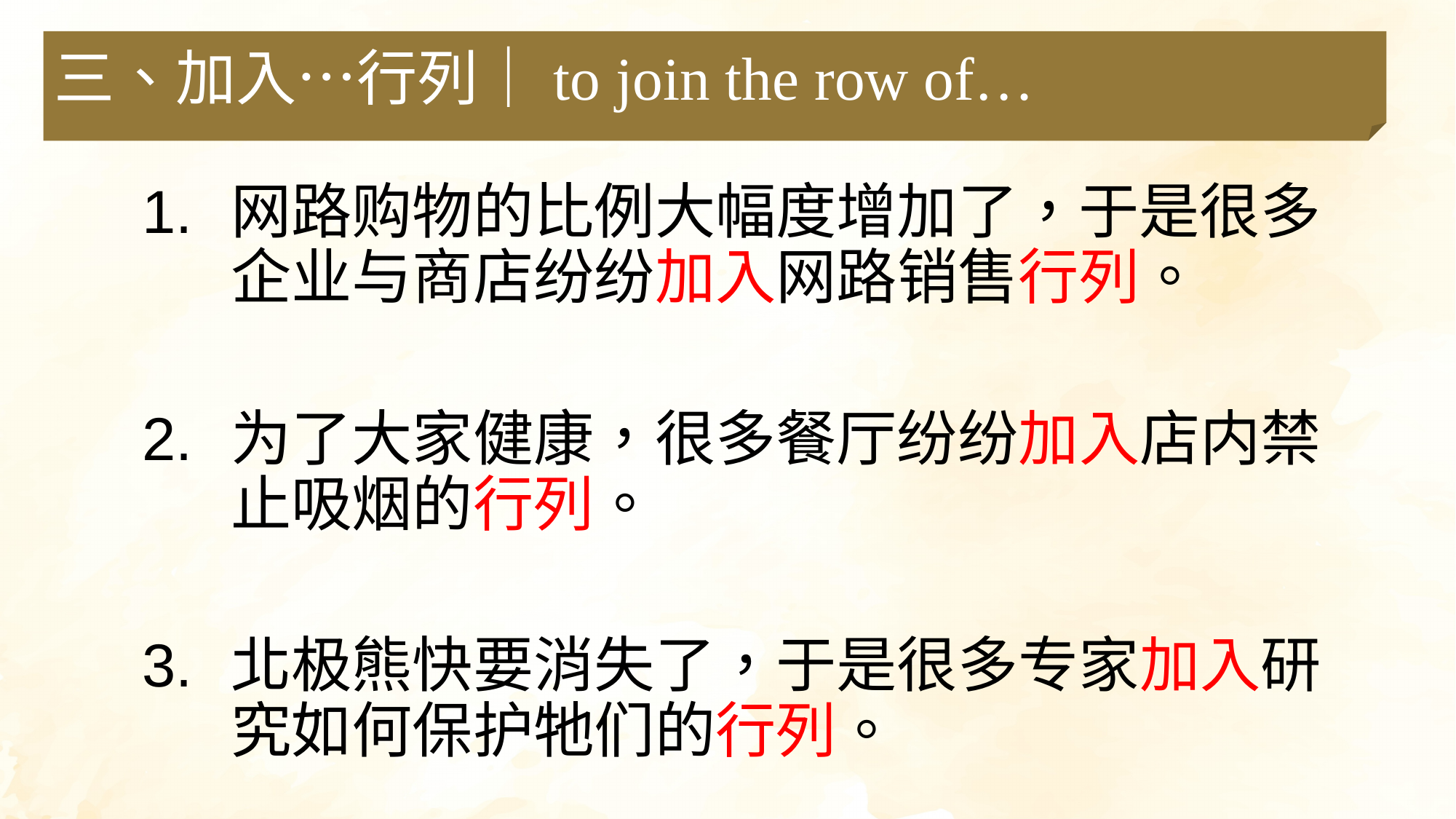

三、加入…行列｜to join the row of…
网路购物的比例大幅度增加了，于是很多企业与商店纷纷加入网路销售行列。

为了大家健康，很多餐厅纷纷加入店内禁止吸烟的行列。

北极熊快要消失了，于是很多专家加入研究如何保护牠们的行列。